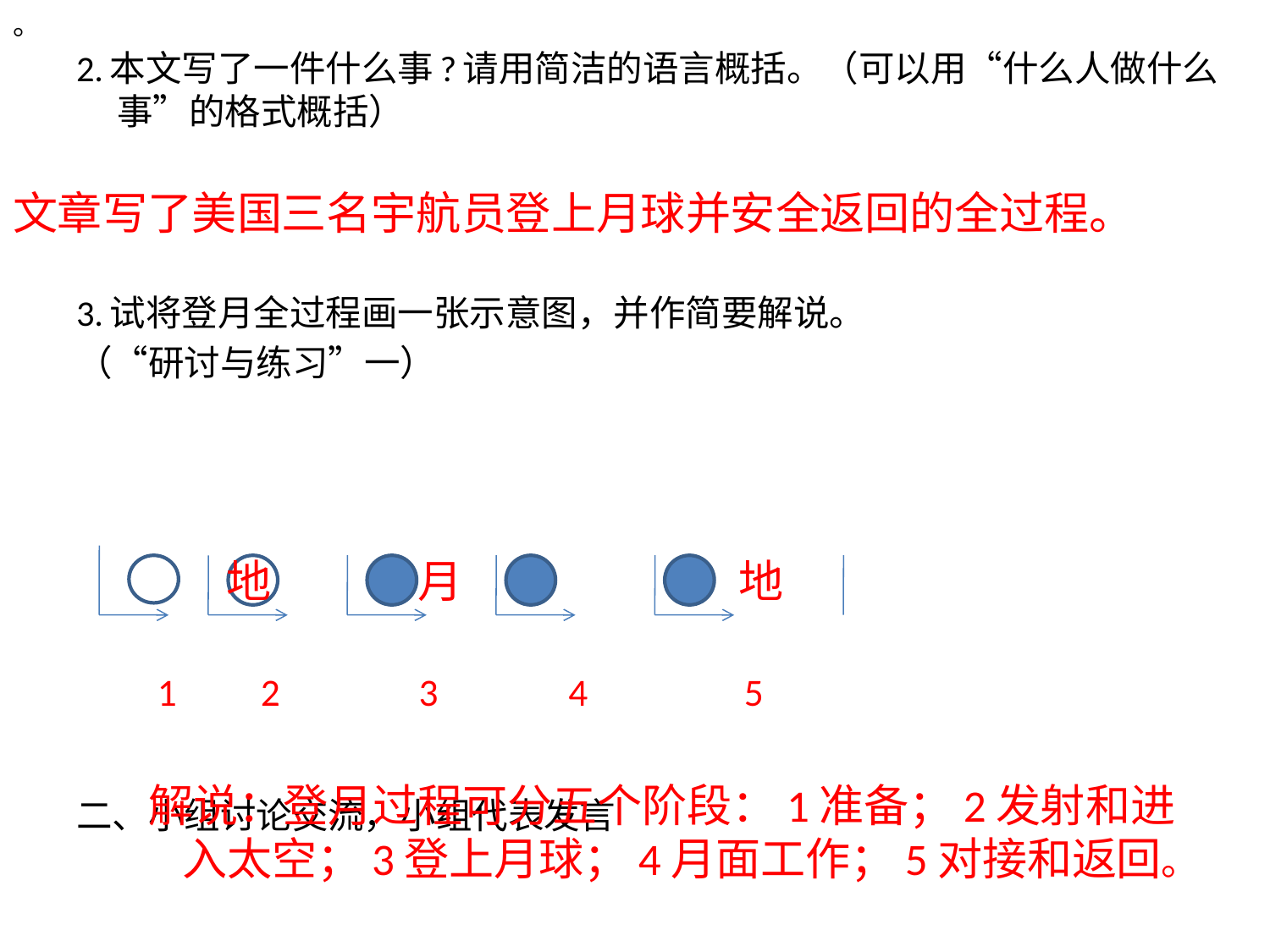

。
2.本文写了一件什么事?请用简洁的语言概括。（可以用“什么人做什么事”的格式概括）

3.试将登月全过程画一张示意图，并作简要解说。
（“研讨与练习”一）

二、小组讨论交流，小组代表发言
文章写了美国三名宇航员登上月球并安全返回的全过程。

        地		            月	                     地

 1	         2                3               4                  5

解说：登月过程可分五个阶段：1准备；2发射和进入太空；3登上月球；4月面工作；5对接和返回。